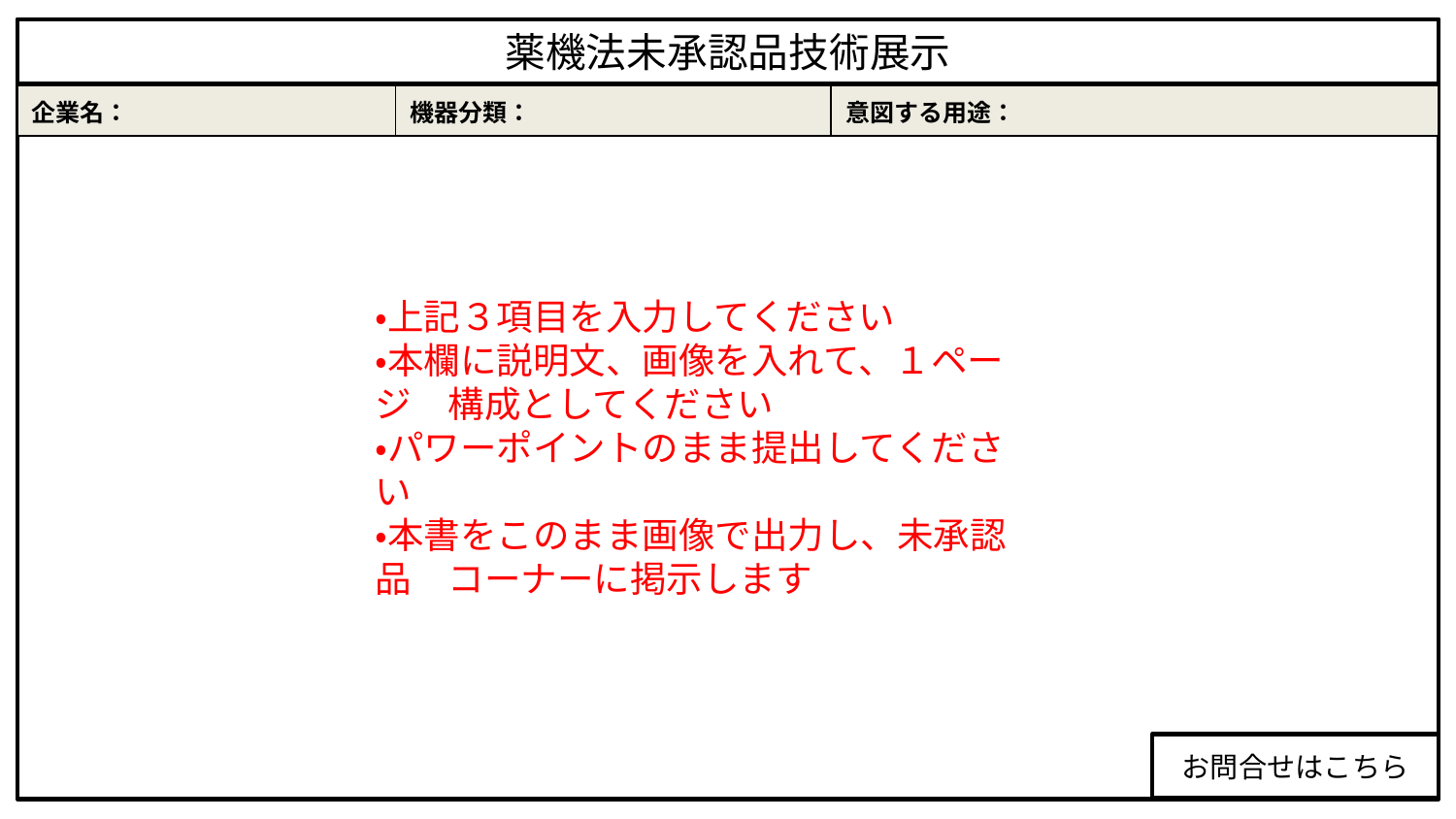

薬機法未承認品技術展示
| 企業名： | 機器分類： | 意図する用途： |
| --- | --- | --- |
・上記３項目を入力してください
・本欄に説明文、画像を入れて、１ページ　構成としてください
・パワーポイントのまま提出してください
・本書をこのまま画像で出力し、未承認品　コーナーに掲示します
お問合せはこちら